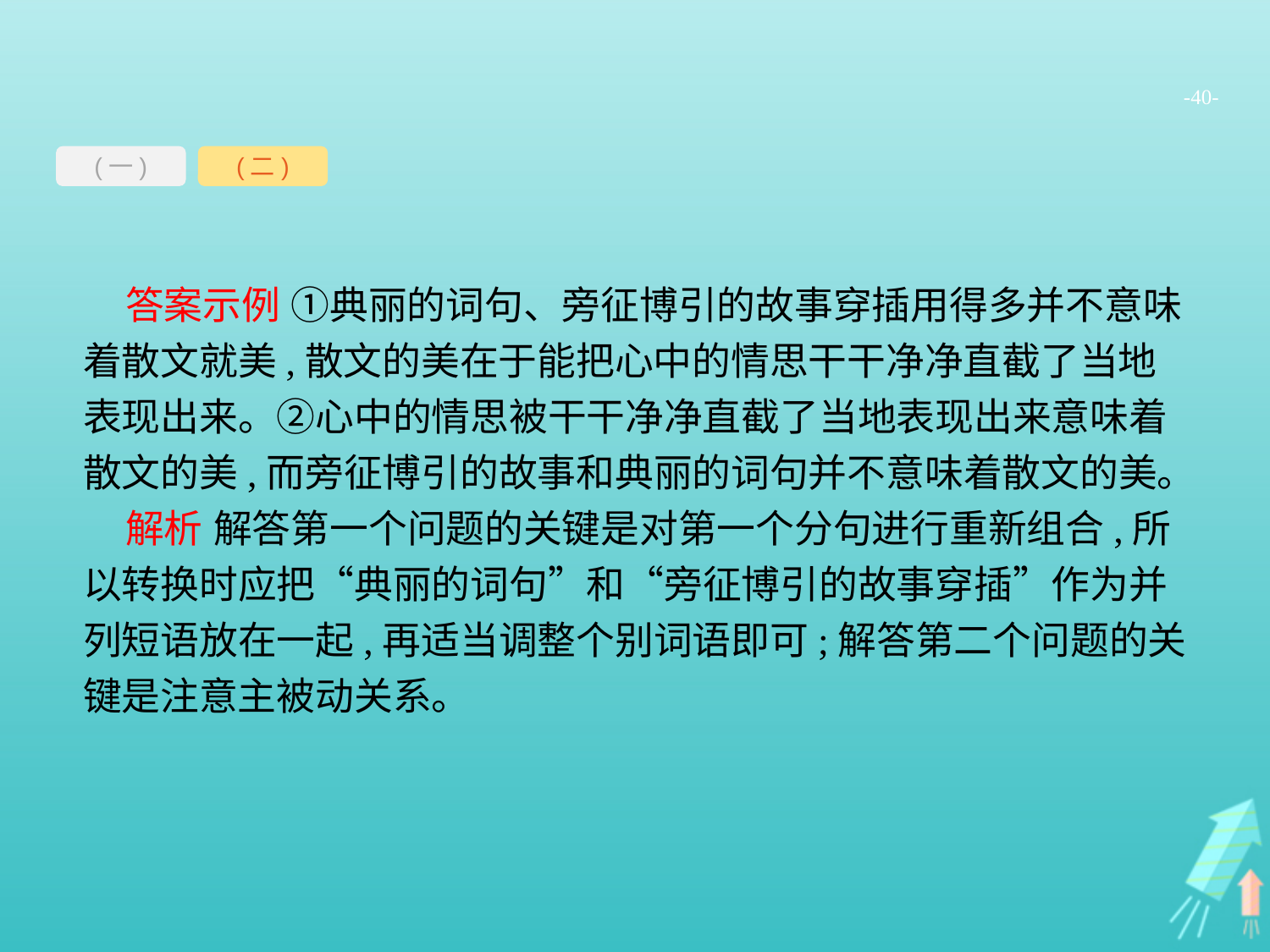

-40-
(一)
(二)
答案示例 ①典丽的词句、旁征博引的故事穿插用得多并不意味着散文就美,散文的美在于能把心中的情思干干净净直截了当地表现出来。②心中的情思被干干净净直截了当地表现出来意味着散文的美,而旁征博引的故事和典丽的词句并不意味着散文的美。
解析 解答第一个问题的关键是对第一个分句进行重新组合,所以转换时应把“典丽的词句”和“旁征博引的故事穿插”作为并列短语放在一起,再适当调整个别词语即可;解答第二个问题的关键是注意主被动关系。